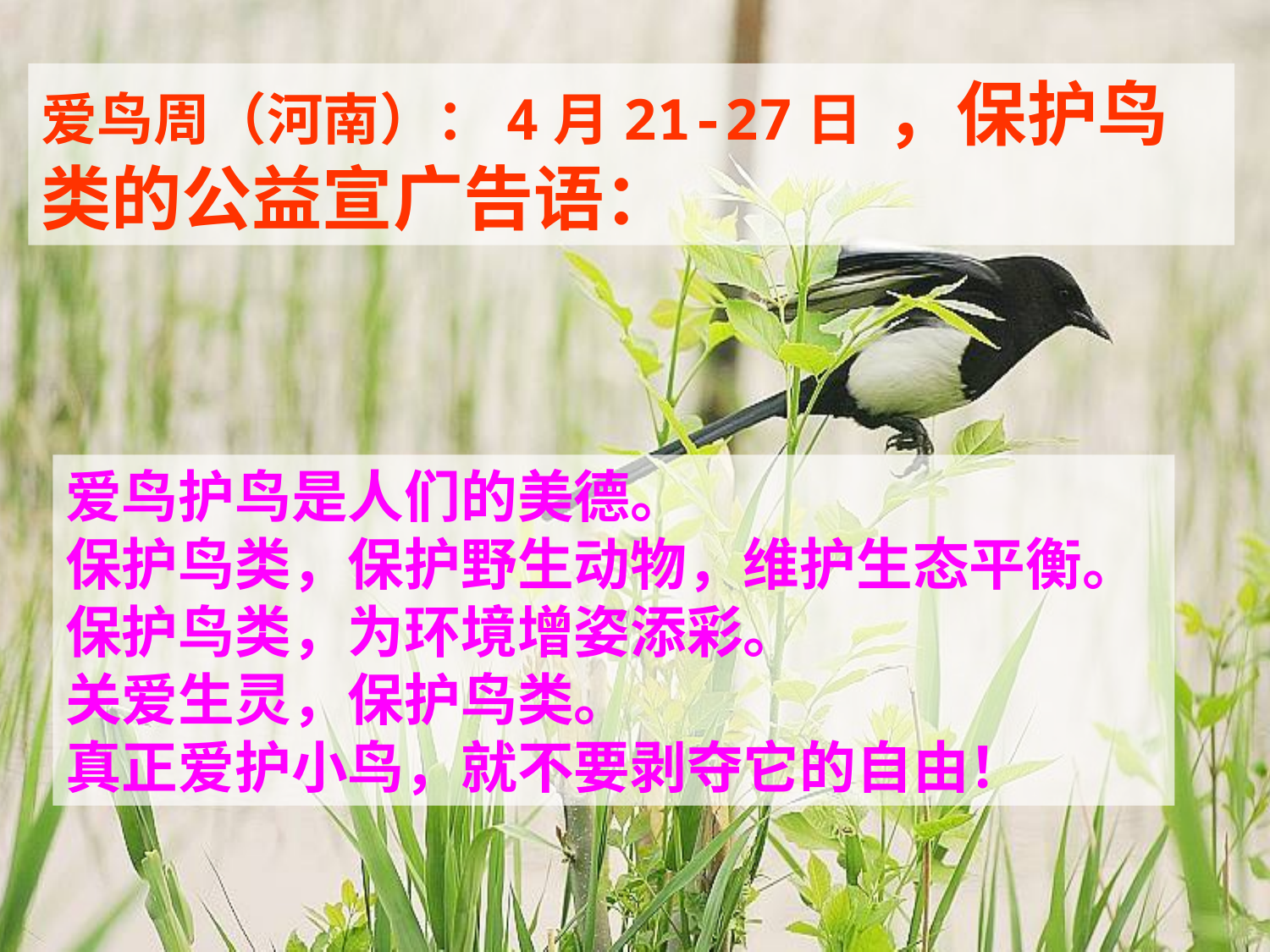

爱鸟周（河南）：4月21-27日  ，保护鸟类的公益宣广告语：
爱鸟护鸟是人们的美德。
保护鸟类，保护野生动物，维护生态平衡。
保护鸟类，为环境增姿添彩。
关爱生灵，保护鸟类。
真正爱护小鸟，就不要剥夺它的自由！